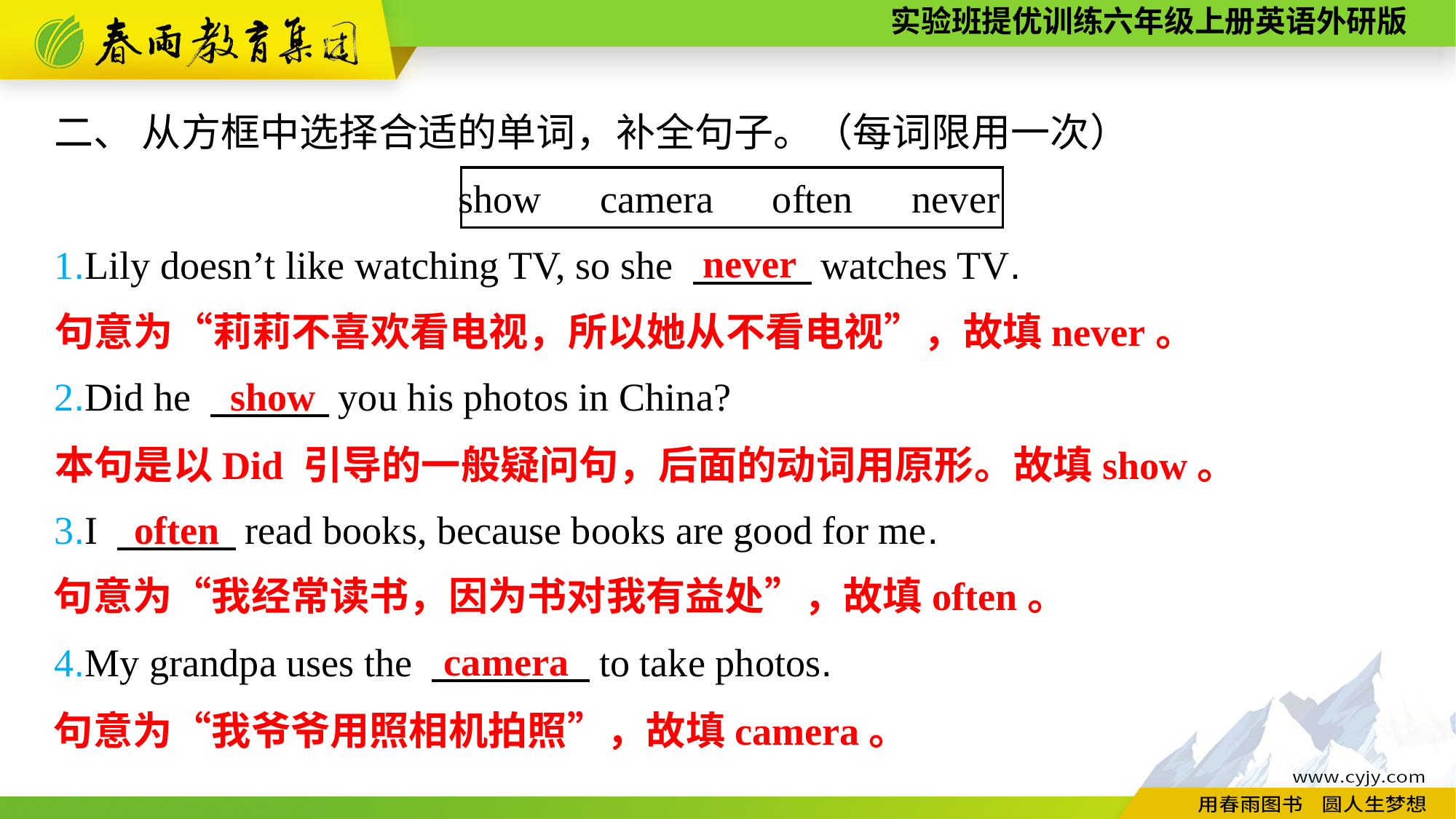

二、 从方框中选择合适的单词，补全句子。（每词限用一次）
show　camera　often　never
1.Lily doesn’t like watching TV, so she 　　　watches TV.

2.Did he 　　　you his photos in China?

never
句意为“莉莉不喜欢看电视，所以她从不看电视”，故填never。
show
本句是以Did 引导的一般疑问句，后面的动词用原形。故填show。
3.I 　　　read books, because books are good for me.

4.My grandpa uses the 　　　　to take photos.
often
句意为“我经常读书，因为书对我有益处”，故填often。
camera
句意为“我爷爷用照相机拍照”，故填camera。